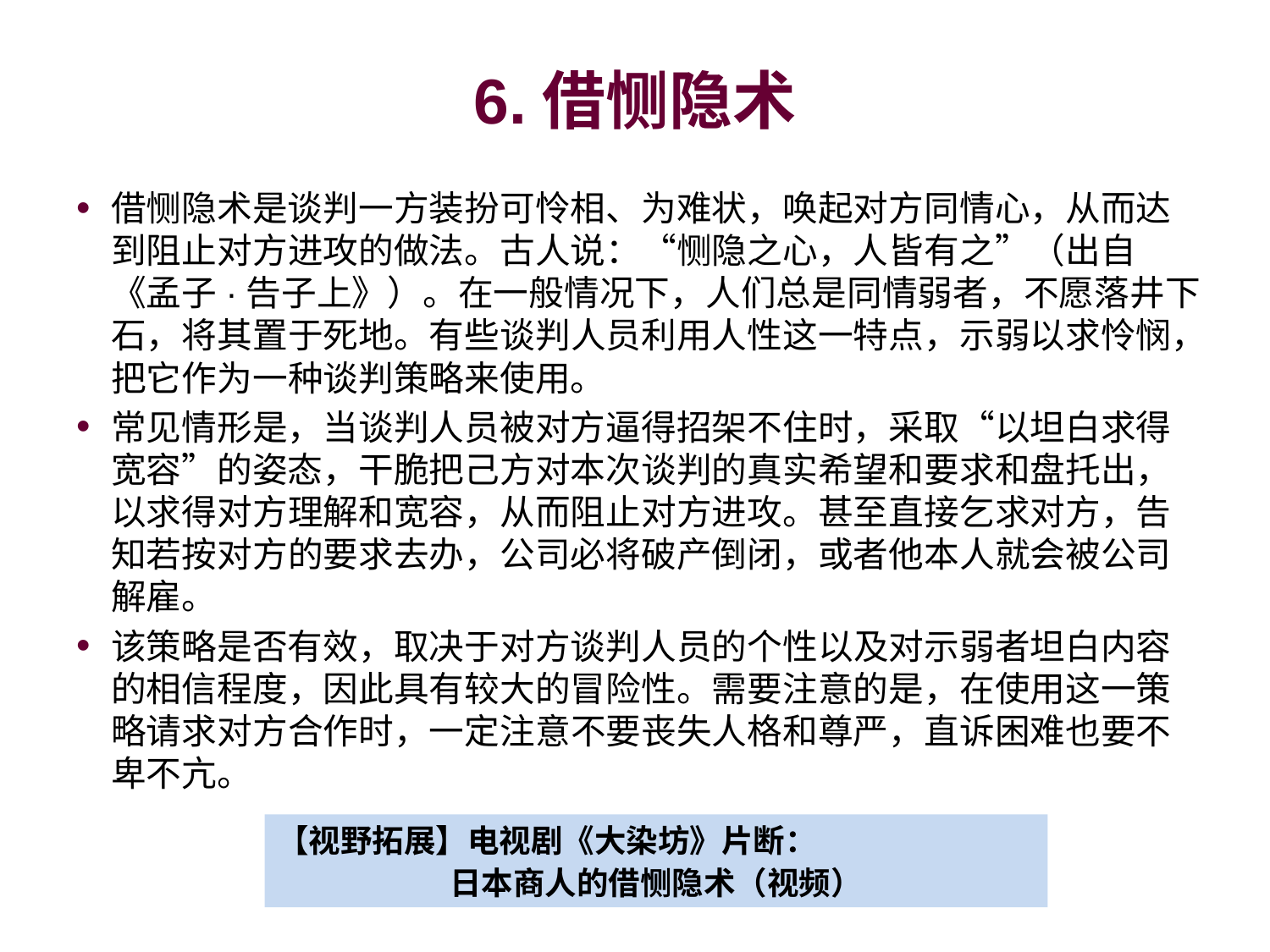

# 6.借恻隐术
借恻隐术是谈判一方装扮可怜相、为难状，唤起对方同情心，从而达到阻止对方进攻的做法。古人说：“恻隐之心，人皆有之”（出自《孟子·告子上》）。在一般情况下，人们总是同情弱者，不愿落井下石，将其置于死地。有些谈判人员利用人性这一特点，示弱以求怜悯，把它作为一种谈判策略来使用。
常见情形是，当谈判人员被对方逼得招架不住时，采取“以坦白求得宽容”的姿态，干脆把己方对本次谈判的真实希望和要求和盘托出，以求得对方理解和宽容，从而阻止对方进攻。甚至直接乞求对方，告知若按对方的要求去办，公司必将破产倒闭，或者他本人就会被公司解雇。
该策略是否有效，取决于对方谈判人员的个性以及对示弱者坦白内容的相信程度，因此具有较大的冒险性。需要注意的是，在使用这一策略请求对方合作时，一定注意不要丧失人格和尊严，直诉困难也要不卑不亢。
【视野拓展】电视剧《大染坊》片断：
日本商人的借恻隐术（视频）